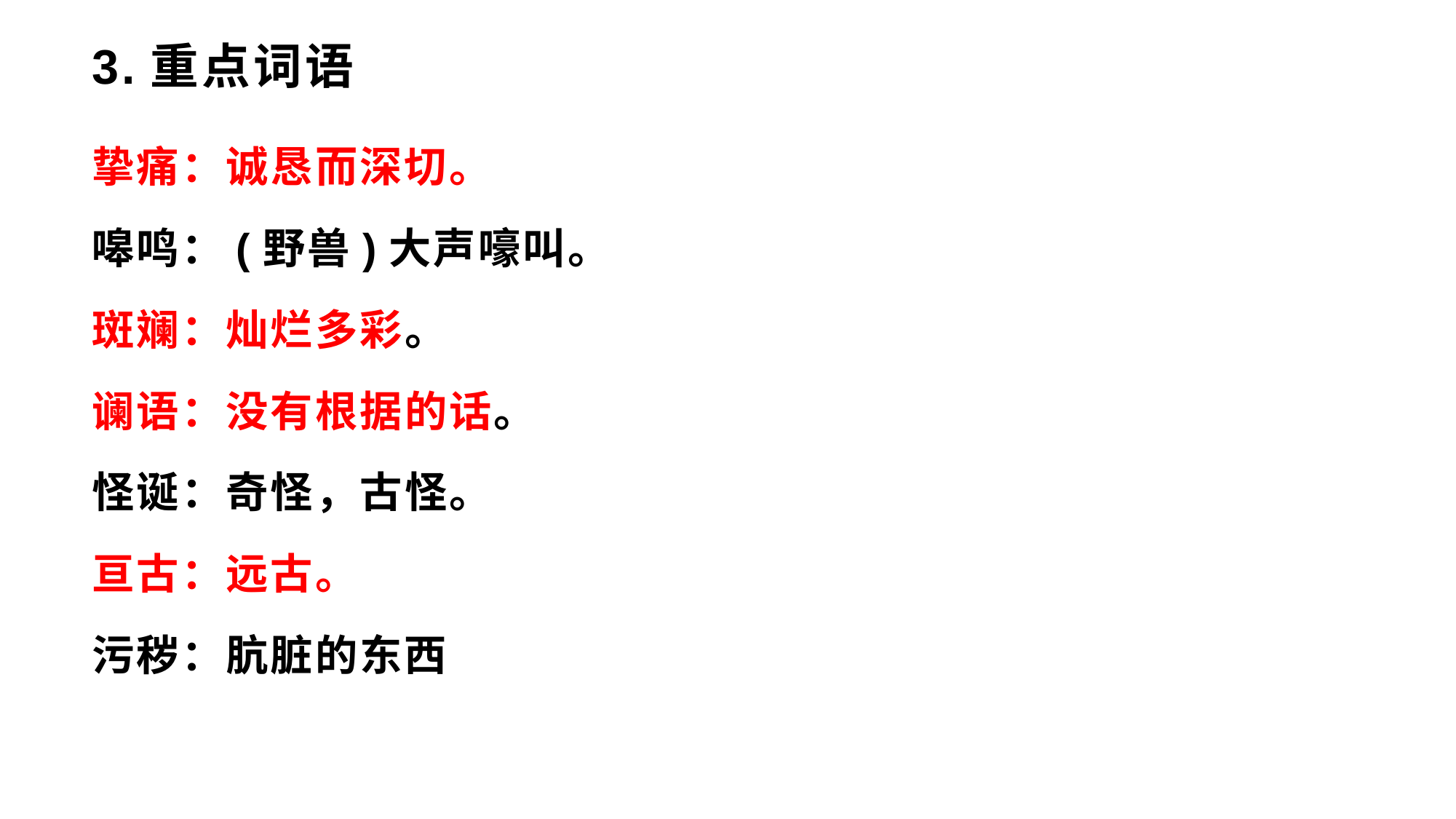

# 3.重点词语
挚痛：诚恳而深切。
嗥鸣：(野兽)大声嚎叫。
斑斓：灿烂多彩。
谰语：没有根据的话。
怪诞：奇怪，古怪。
亘古：远古。
污秽：肮脏的东西